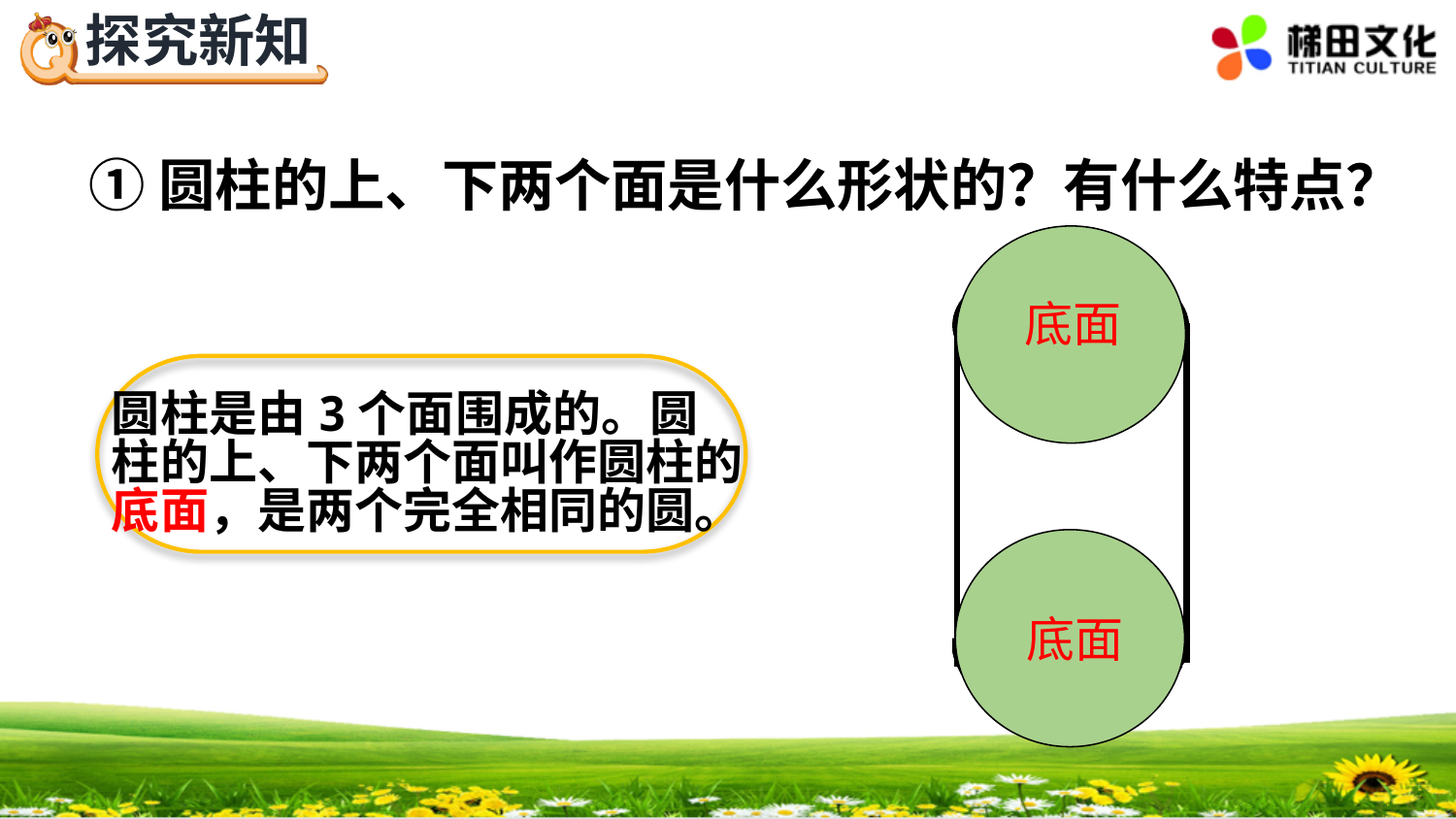

①圆柱的上、下两个面是什么形状的？有什么特点？

底面

圆柱是由3个面围成的。圆柱的上、下两个面叫作圆柱的底面，是两个完全相同的圆。

底面